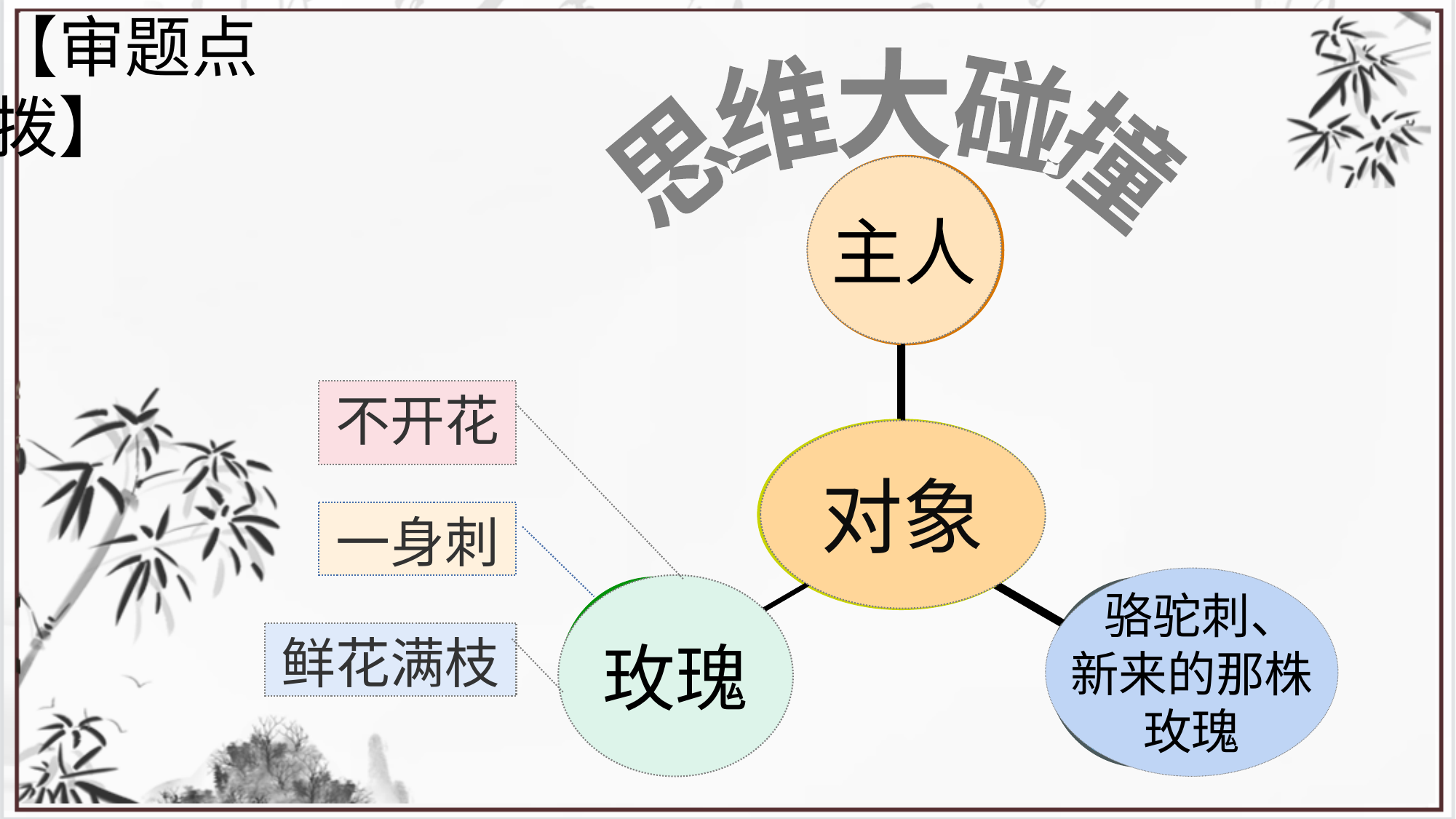

【审题点拨】
思维大碰撞

主人

对象
 骆驼刺、
新来的那株
玫瑰
玫瑰

不开花
一身刺
鲜花满枝